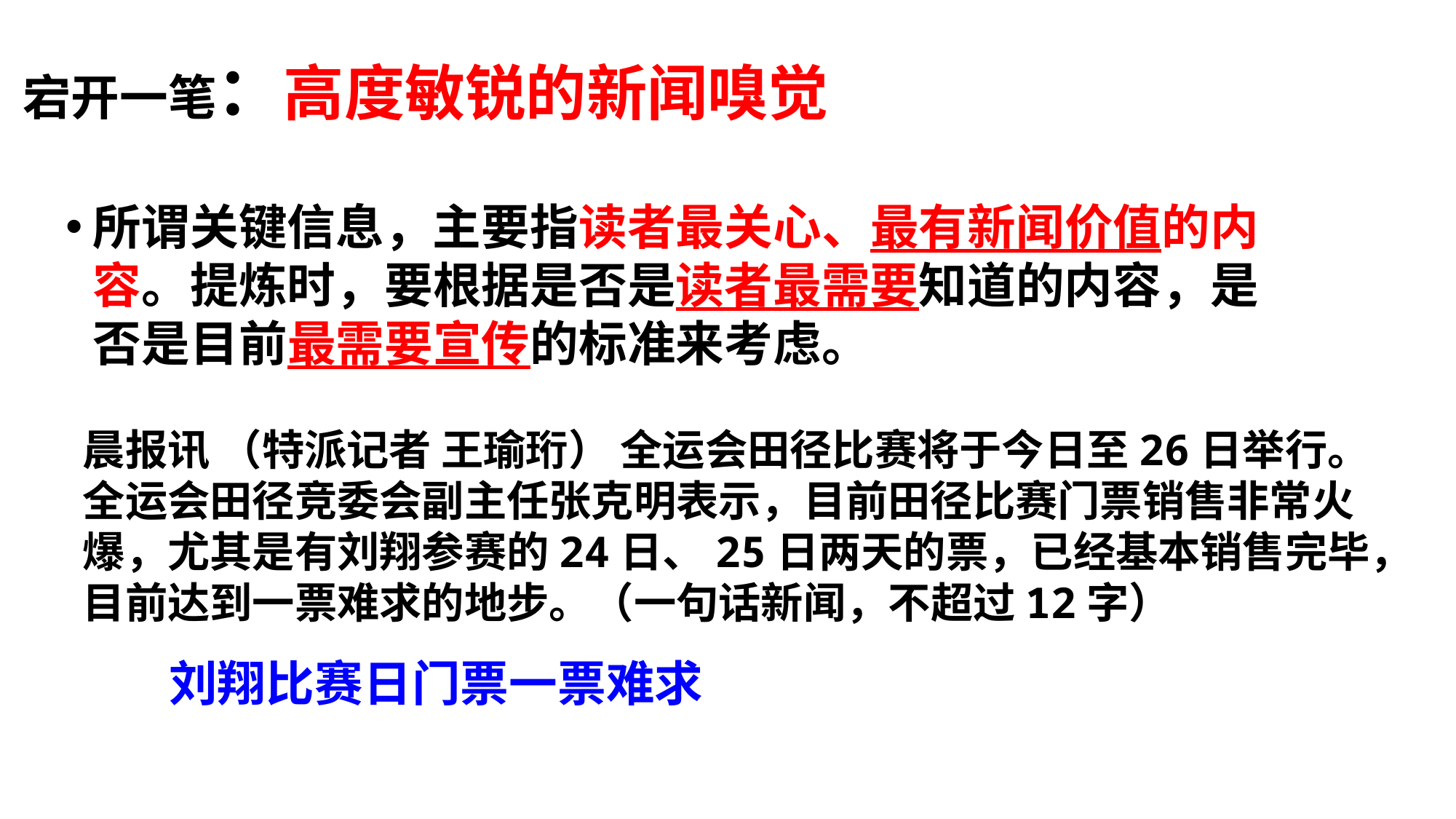

# 宕开一笔：高度敏锐的新闻嗅觉
所谓关键信息，主要指读者最关心、最有新闻价值的内容。提炼时，要根据是否是读者最需要知道的内容，是否是目前最需要宣传的标准来考虑。
晨报讯 （特派记者 王瑜珩） 全运会田径比赛将于今日至26日举行。全运会田径竞委会副主任张克明表示，目前田径比赛门票销售非常火爆，尤其是有刘翔参赛的24日、25日两天的票，已经基本销售完毕，目前达到一票难求的地步。（一句话新闻，不超过12字）
刘翔比赛日门票一票难求